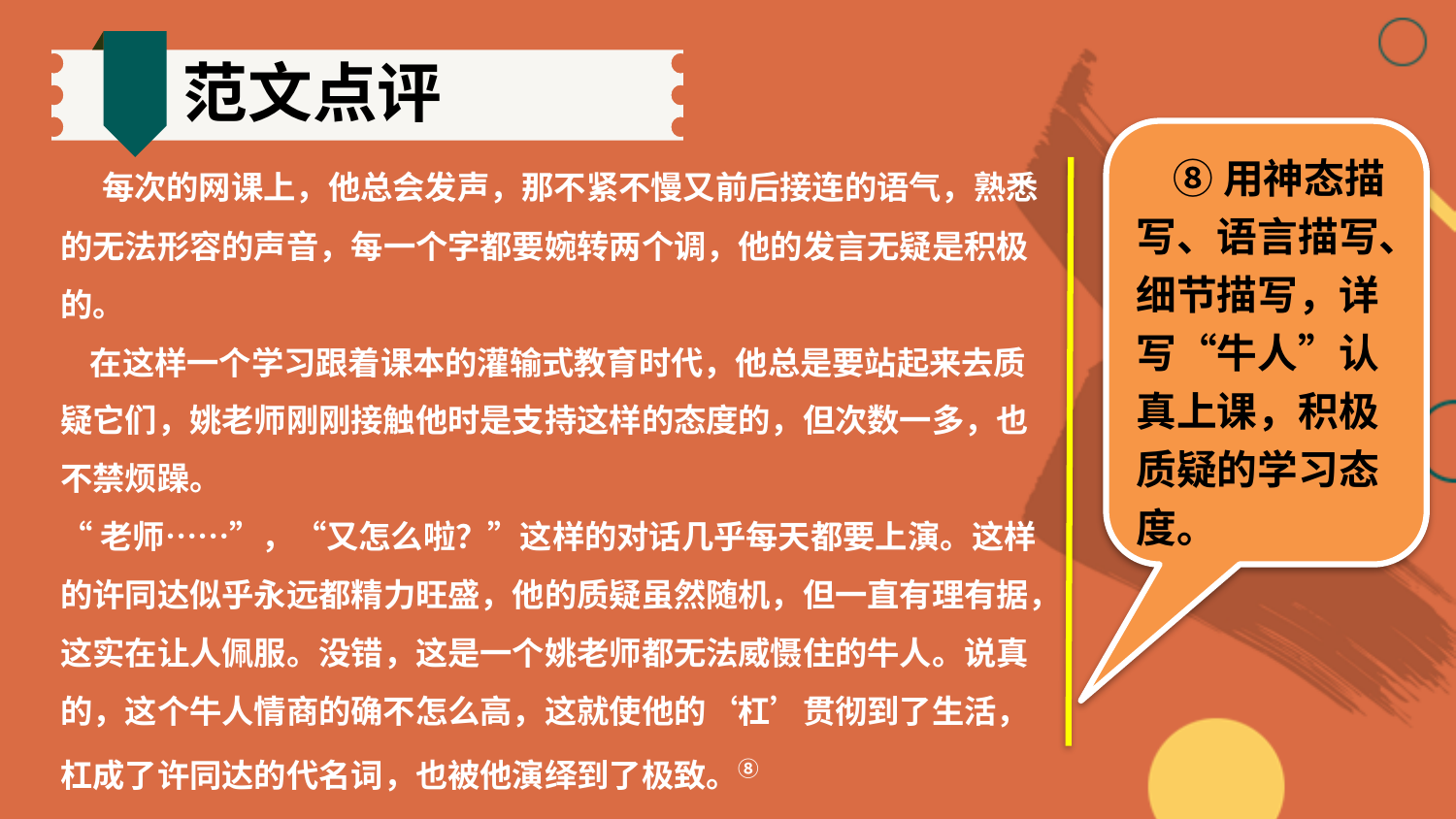

范文点评
    ⑧用神态描写、语言描写、细节描写，详写“牛人”认真上课，积极质疑的学习态度。
    每次的网课上，他总会发声，那不紧不慢又前后接连的语气，熟悉的无法形容的声音，每一个字都要婉转两个调，他的发言无疑是积极的。
   在这样一个学习跟着课本的灌输式教育时代，他总是要站起来去质疑它们，姚老师刚刚接触他时是支持这样的态度的，但次数一多，也不禁烦躁。
“老师……”，“又怎么啦？”这样的对话几乎每天都要上演。这样的许同达似乎永远都精力旺盛，他的质疑虽然随机，但一直有理有据，这实在让人佩服。没错，这是一个姚老师都无法威慑住的牛人。说真的，这个牛人情商的确不怎么高，这就使他的‘杠’贯彻到了生活，杠成了许同达的代名词，也被他演绎到了极致。⑧